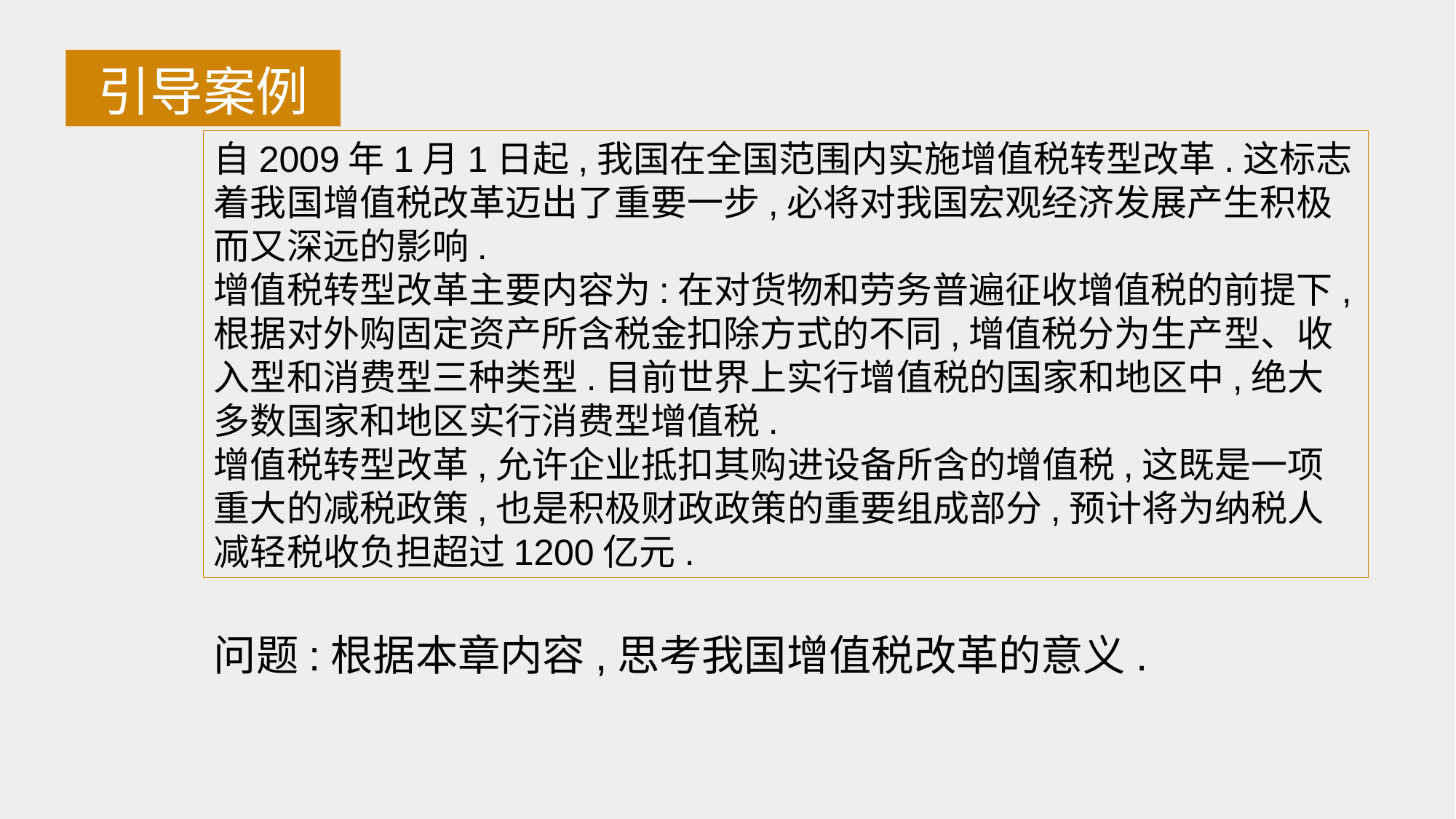

引导案例
自2009年1月1日起,我国在全国范围内实施增值税转型改革.这标志着我国增值税改革迈出了重要一步,必将对我国宏观经济发展产生积极而又深远的影响.
增值税转型改革主要内容为:在对货物和劳务普遍征收增值税的前提下,根据对外购固定资产所含税金扣除方式的不同,增值税分为生产型、收入型和消费型三种类型.目前世界上实行增值税的国家和地区中,绝大多数国家和地区实行消费型增值税.
增值税转型改革,允许企业抵扣其购进设备所含的增值税,这既是一项重大的减税政策,也是积极财政政策的重要组成部分,预计将为纳税人减轻税收负担超过1200亿元.
问题:根据本章内容,思考我国增值税改革的意义.